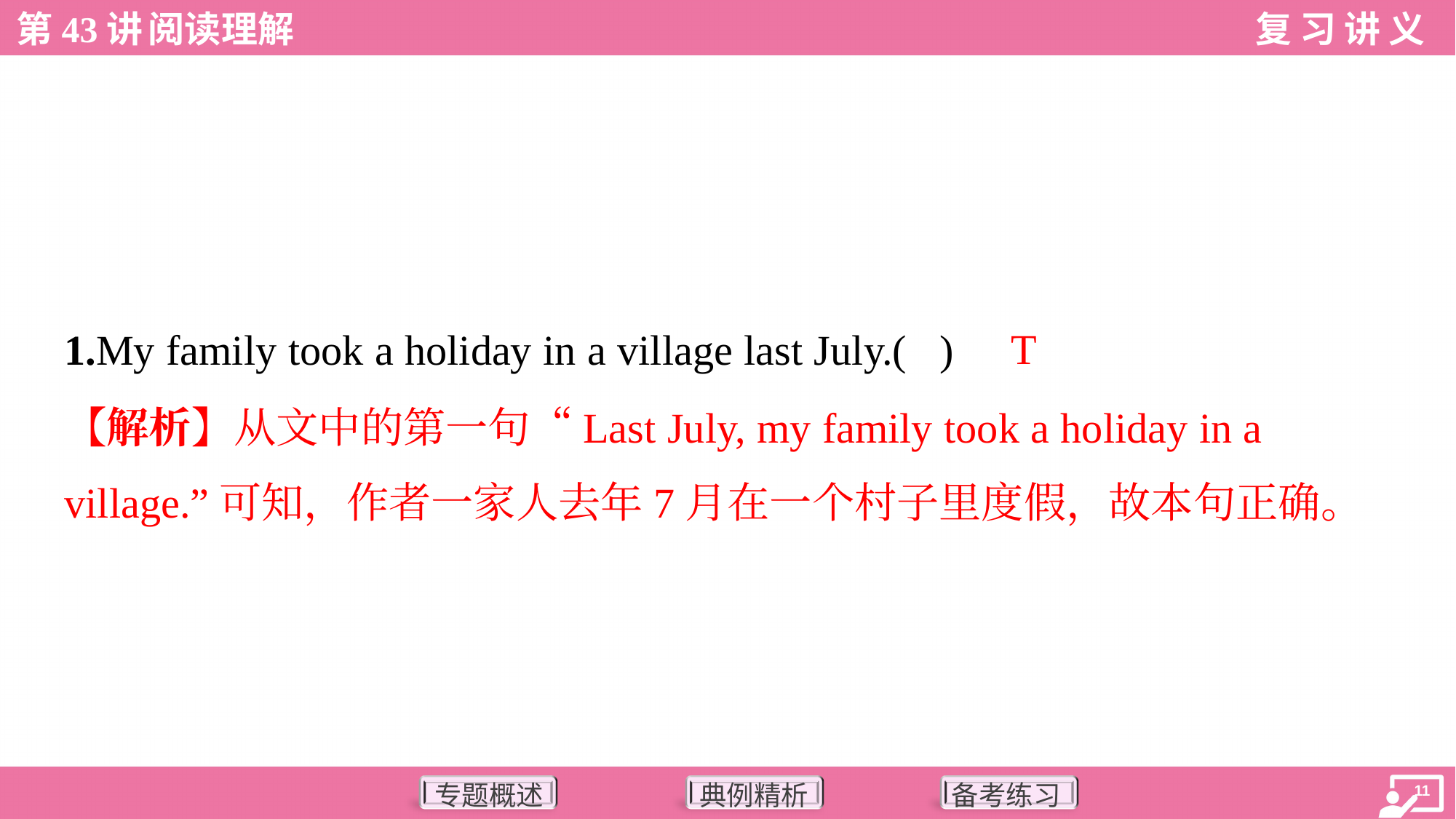

T
1.My family took a holiday in a village last July.(   )
【解析】从文中的第一句“Last July, my family took a holiday in a
village.”可知，作者一家人去年7月在一个村子里度假，故本句正确。